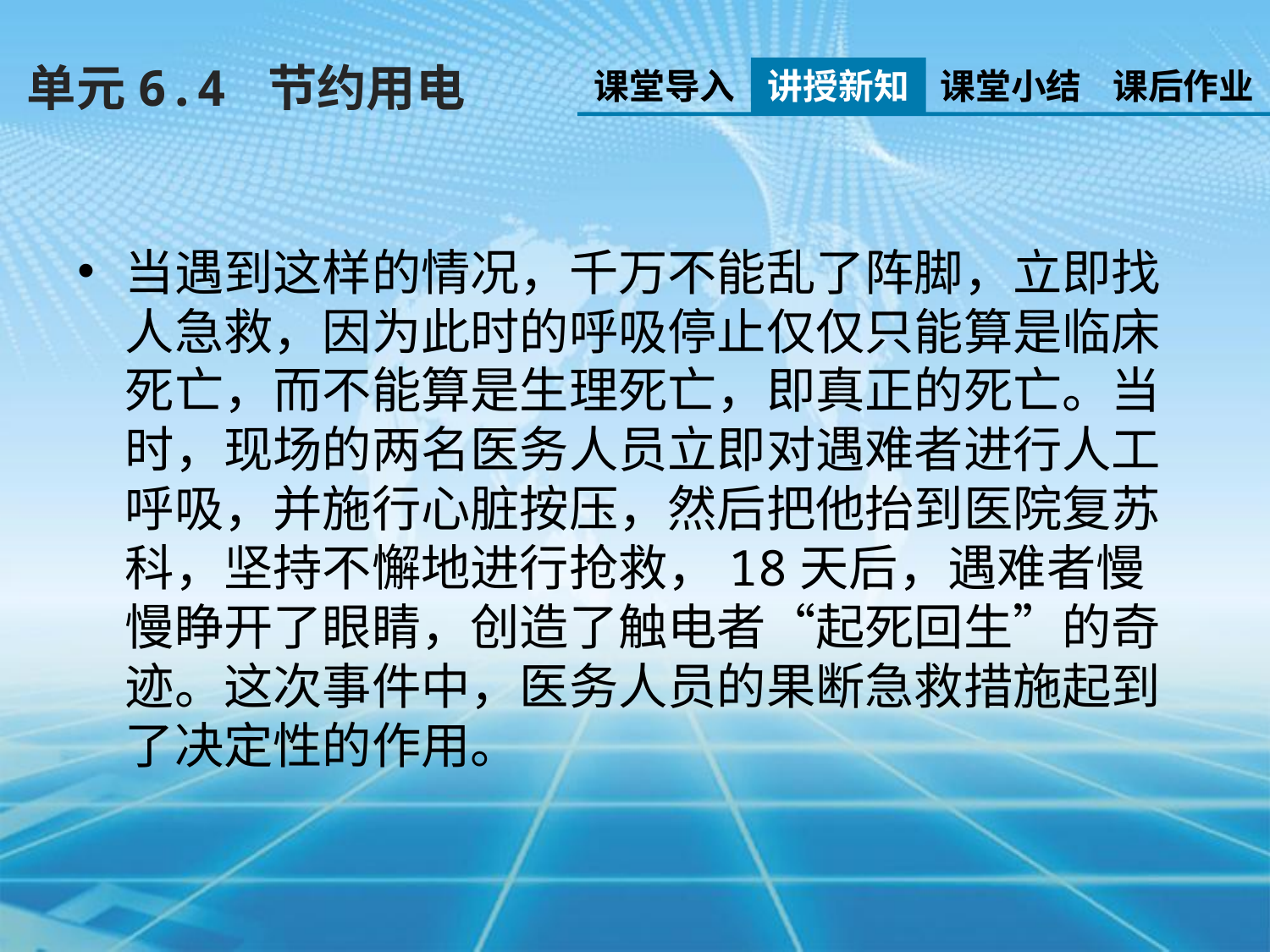

单元6.4 节约用电
课堂导入
讲授新知
课堂小结
课后作业
当遇到这样的情况，千万不能乱了阵脚，立即找人急救，因为此时的呼吸停止仅仅只能算是临床死亡，而不能算是生理死亡，即真正的死亡。当时，现场的两名医务人员立即对遇难者进行人工呼吸，并施行心脏按压，然后把他抬到医院复苏科，坚持不懈地进行抢救，18天后，遇难者慢慢睁开了眼睛，创造了触电者“起死回生”的奇迹。这次事件中，医务人员的果断急救措施起到了决定性的作用。